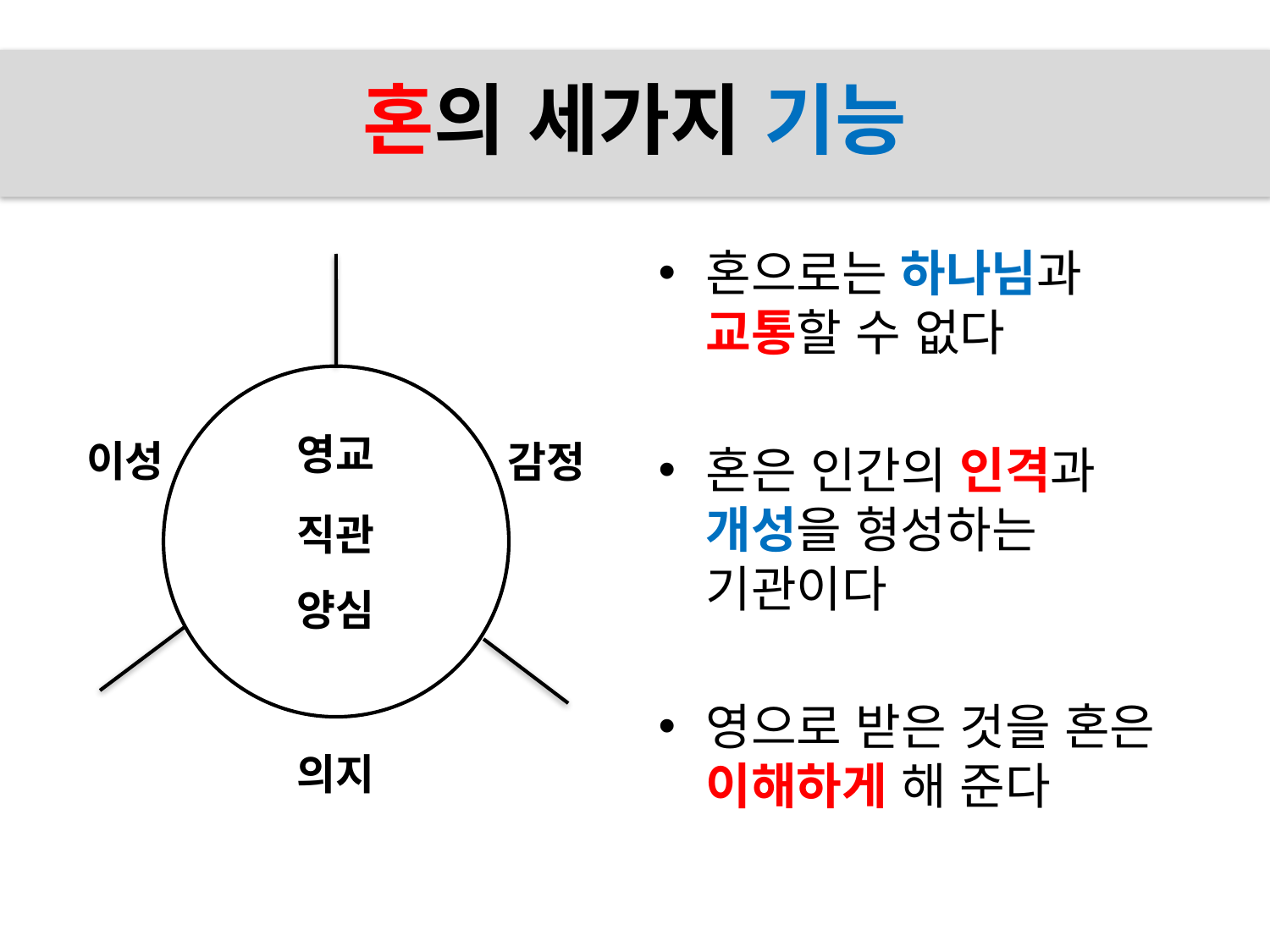

# 혼의 세가지 기능

혼으로는 하나님과
교통할 수 없다

혼은 인간의 인격과 개성을 형성하는 기관이다

영으로 받은 것을 혼은
이해하게 해 준다

영교
이성
감정
직관
양심
의지